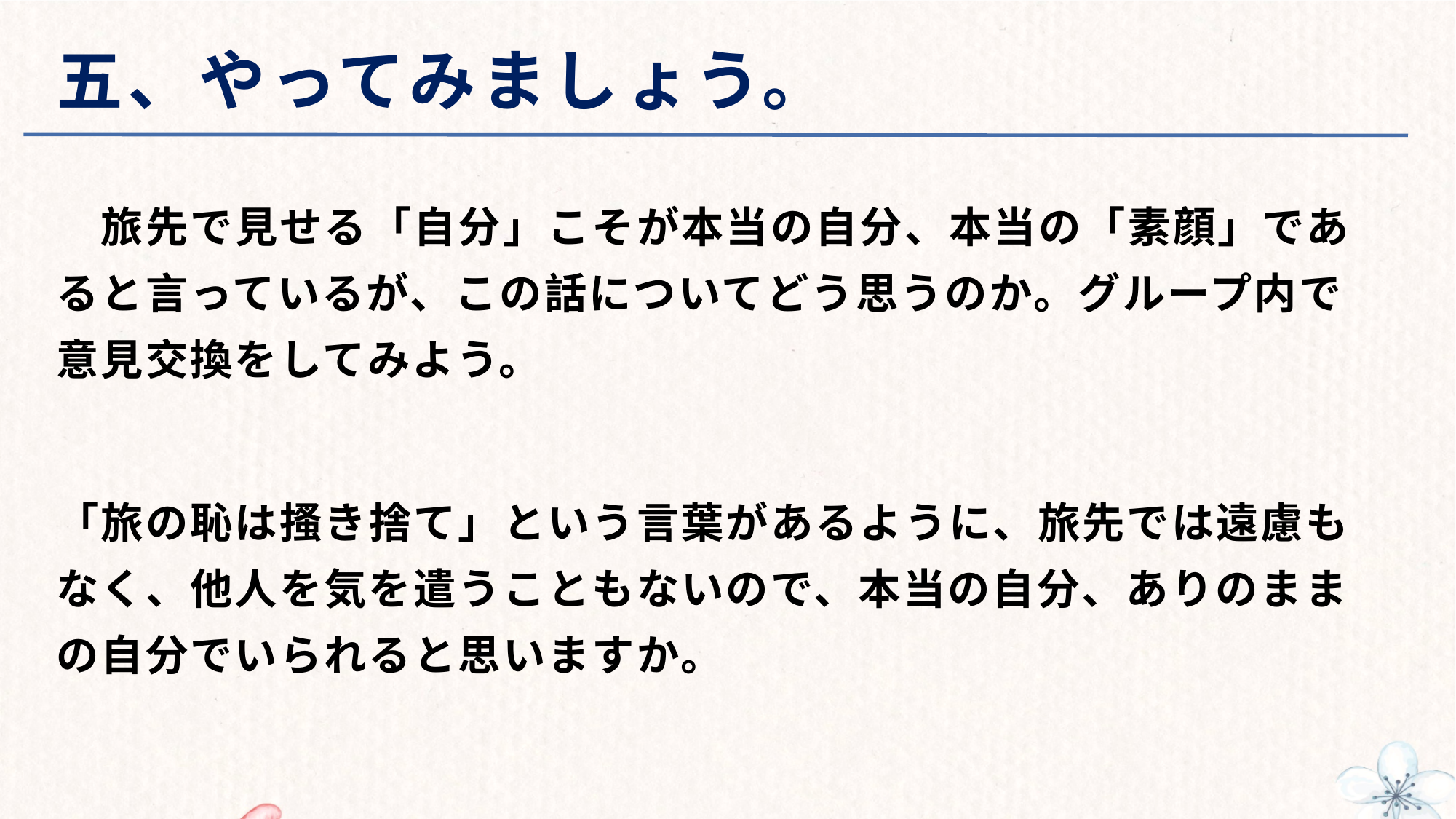

# 五、やってみましょう。
　旅先で見せる「自分」こそが本当の自分、本当の「素顔」であると言っているが、この話についてどう思うのか。グループ内で意見交換をしてみよう。

「旅の恥は搔き捨て」という言葉があるように、旅先では遠慮もなく、他人を気を遣うこともないので、本当の自分、ありのままの自分でいられると思いますか。